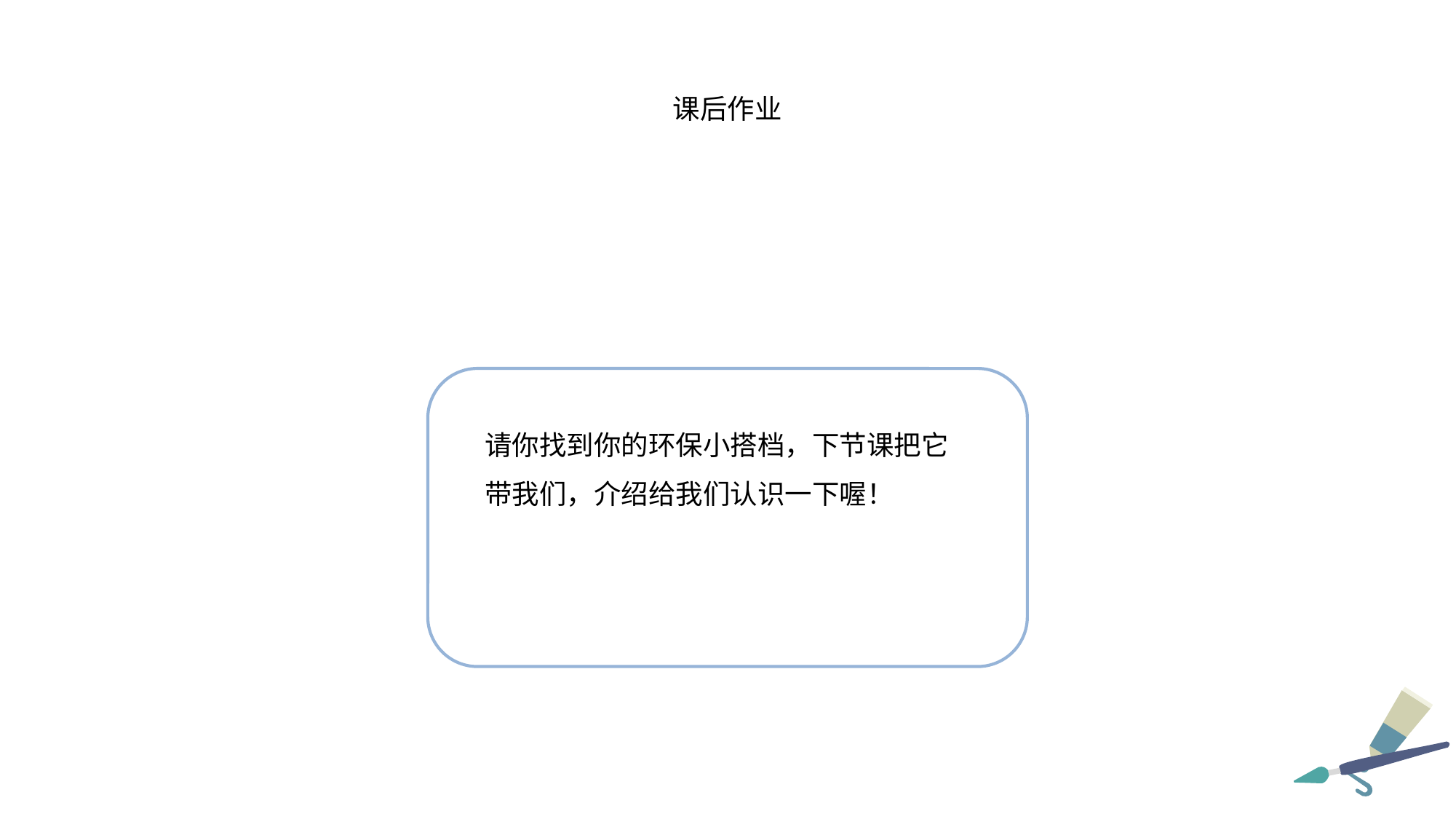

课后作业

请你找到你的环保小搭档，下节课把它带我们，介绍给我们认识一下喔！